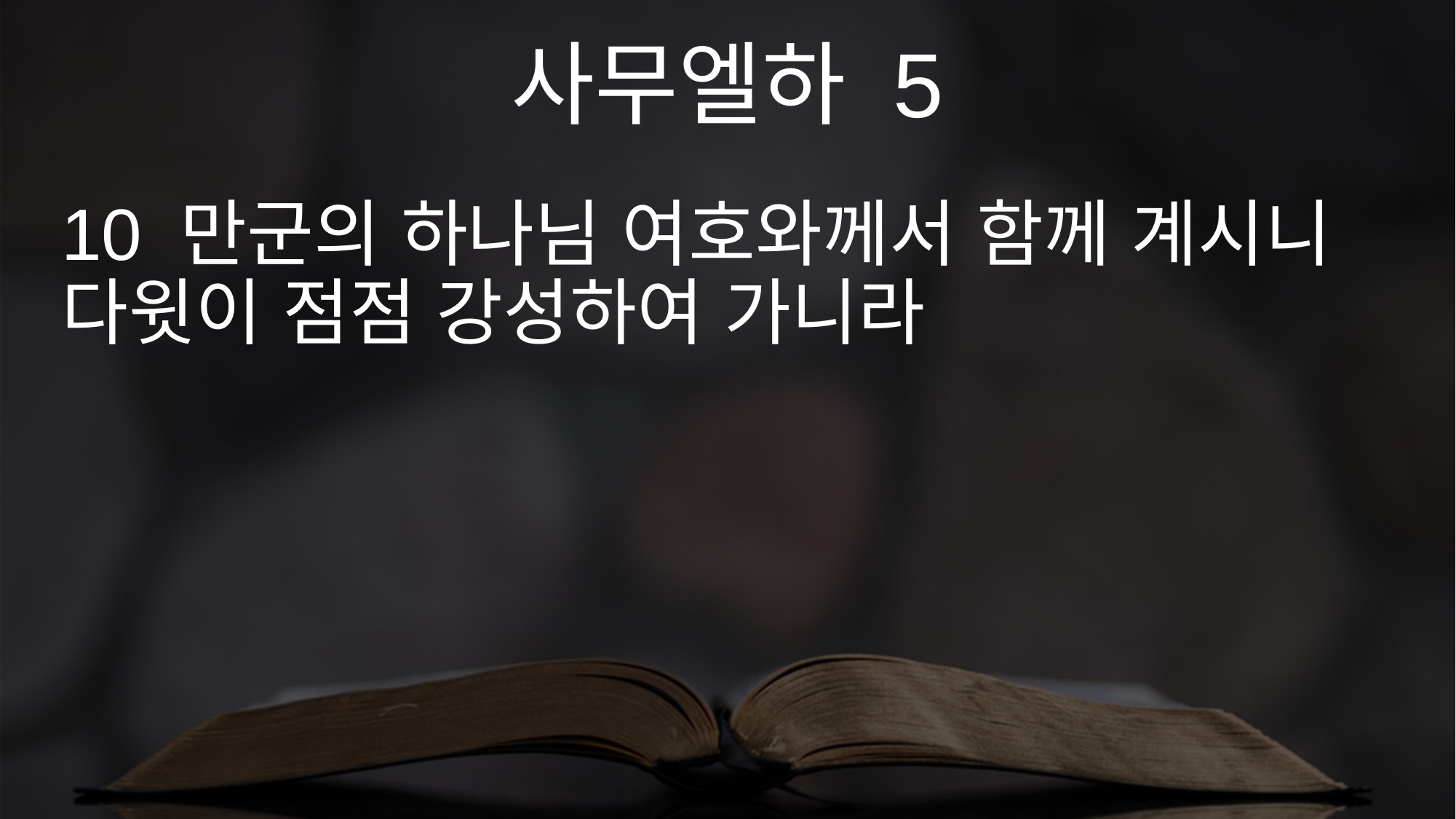

사무엘하 5
10 만군의 하나님 여호와께서 함께 계시니 다윗이 점점 강성하여 가니라